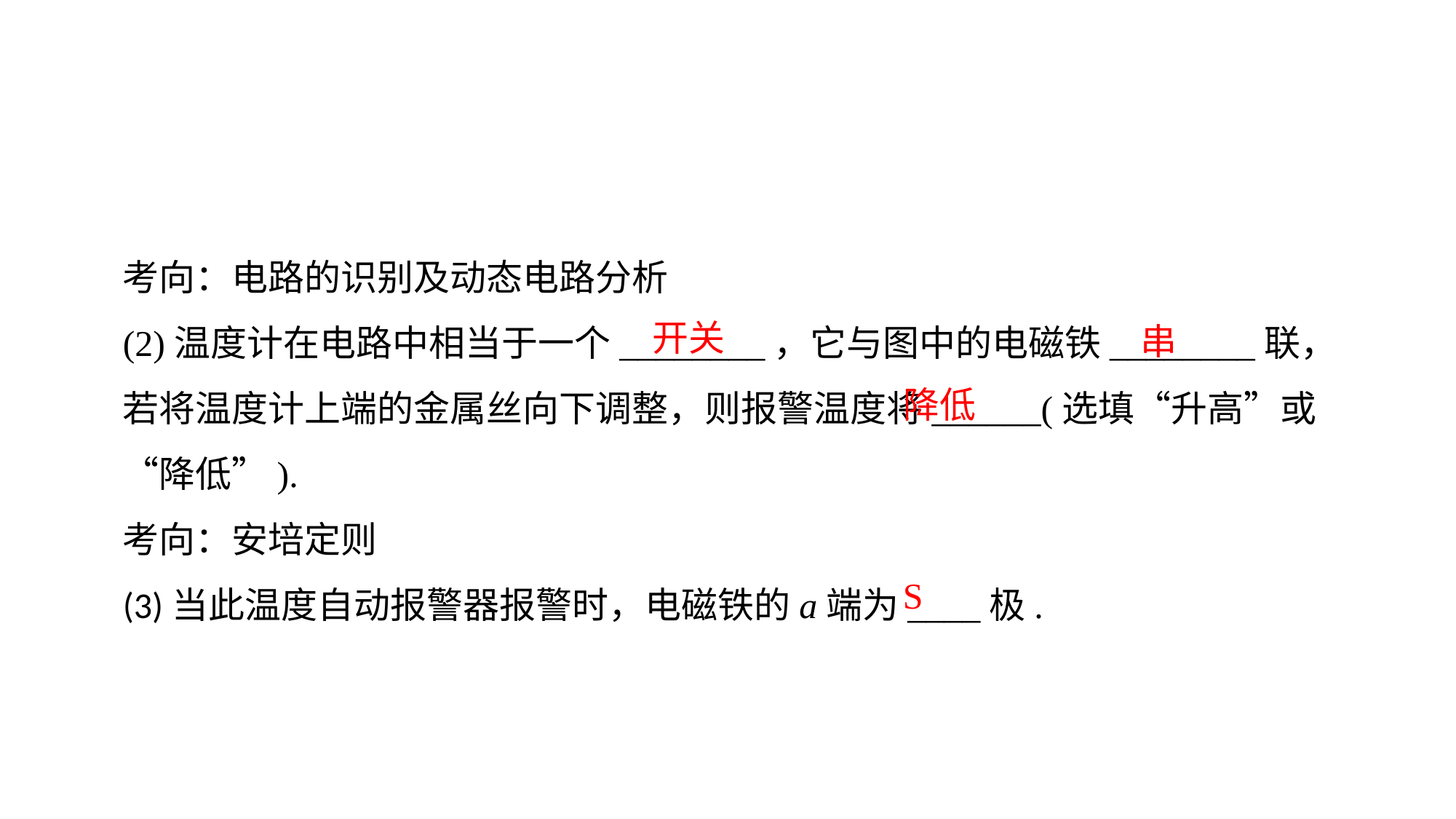

考向：电路的识别及动态电路分析
(2)温度计在电路中相当于一个________，它与图中的电磁铁________联，若将温度计上端的金属丝向下调整，则报警温度将______(选填“升高”或“降低”).
考向：安培定则(3)当此温度自动报警器报警时，电磁铁的a端为____极.
开关
串
降低
S